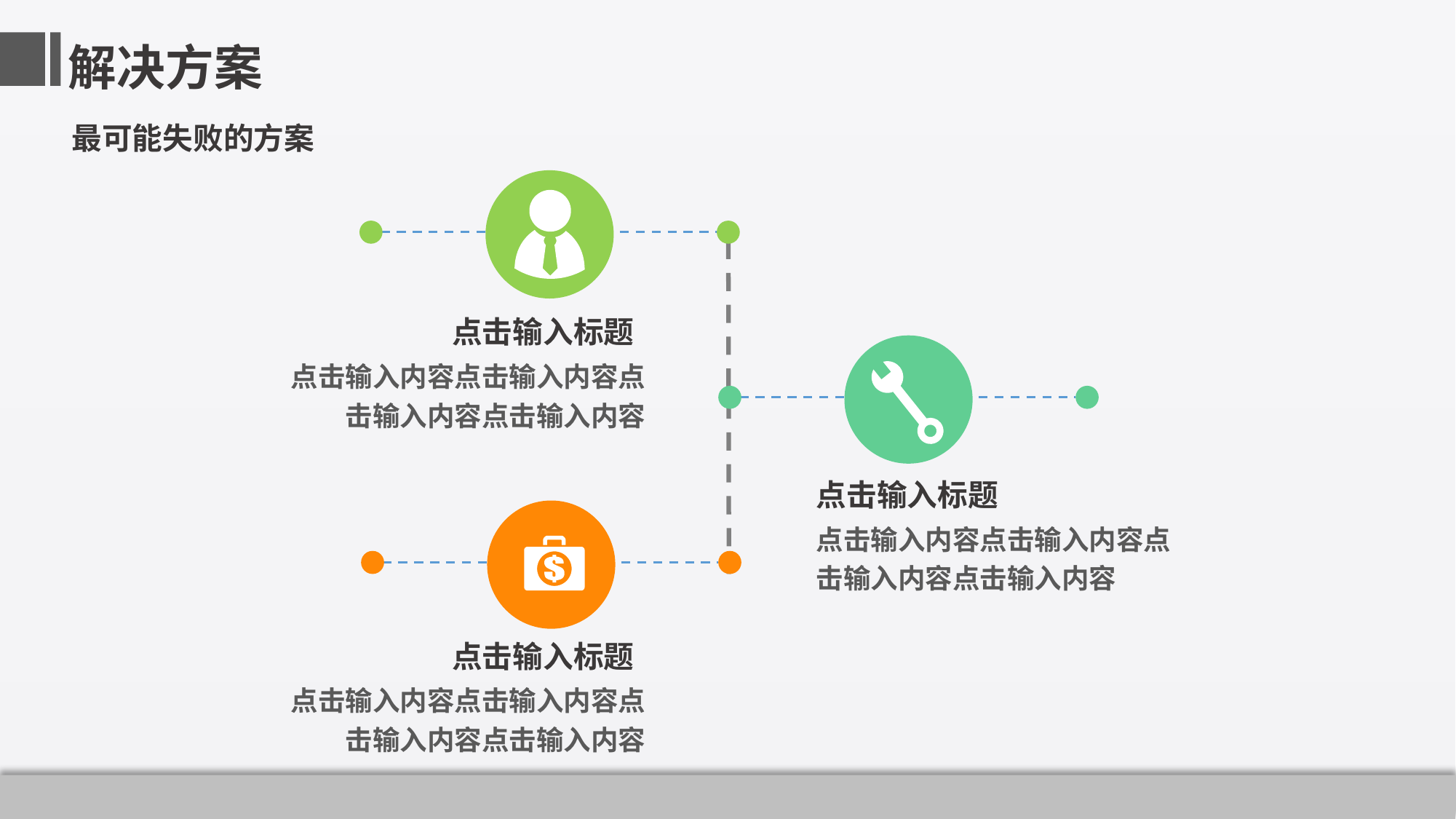

解决方案
最可能失败的方案

点击输入标题
点击输入内容点击输入内容点击输入内容点击输入内容

点击输入标题
点击输入内容点击输入内容点击输入内容点击输入内容

点击输入标题
点击输入内容点击输入内容点击输入内容点击输入内容